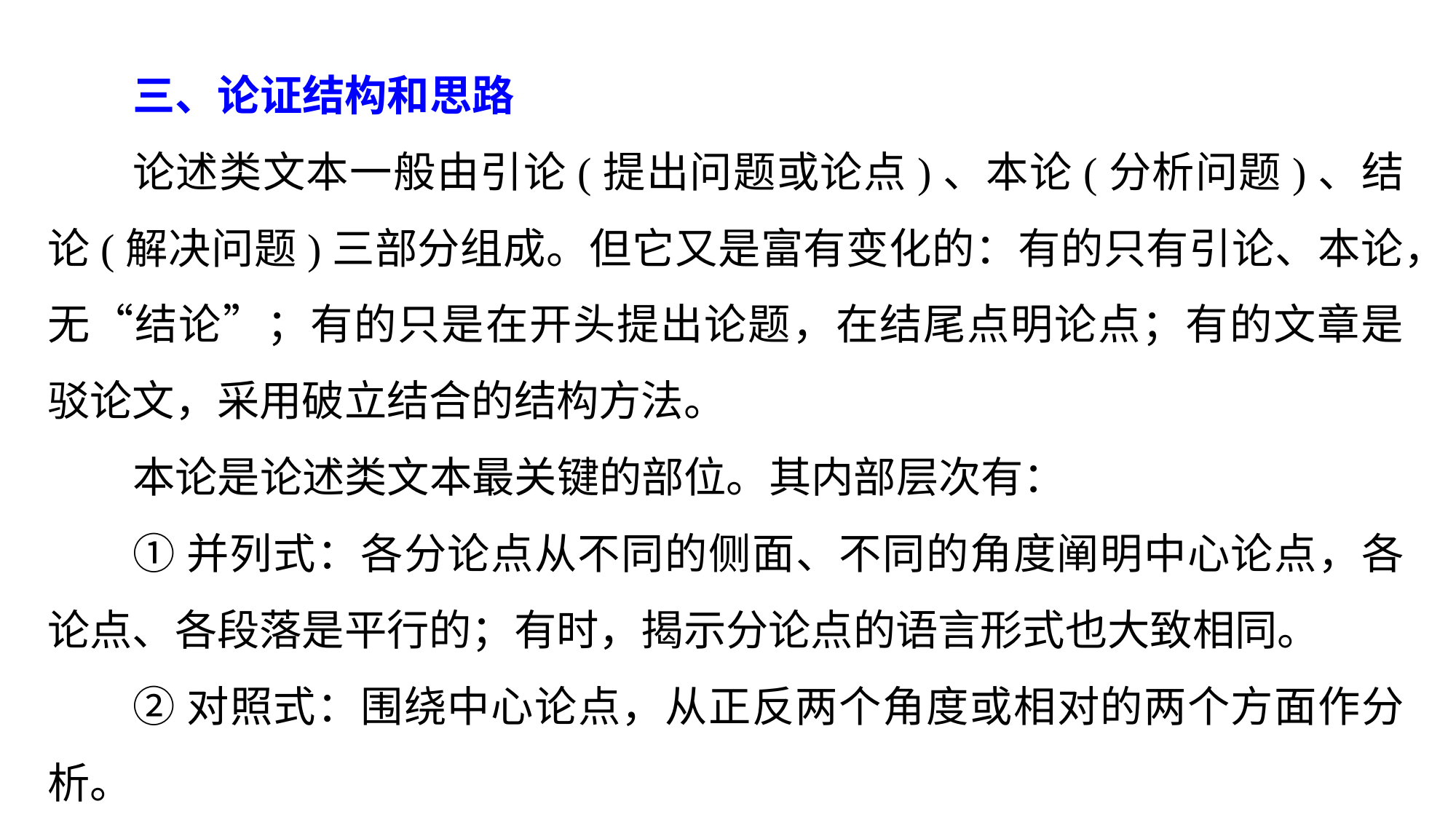

三、论证结构和思路
论述类文本一般由引论(提出问题或论点)、本论(分析问题)、结论(解决问题)三部分组成。但它又是富有变化的：有的只有引论、本论，无“结论”；有的只是在开头提出论题，在结尾点明论点；有的文章是驳论文，采用破立结合的结构方法。
本论是论述类文本最关键的部位。其内部层次有：
①并列式：各分论点从不同的侧面、不同的角度阐明中心论点，各论点、各段落是平行的；有时，揭示分论点的语言形式也大致相同。
②对照式：围绕中心论点，从正反两个角度或相对的两个方面作分析。